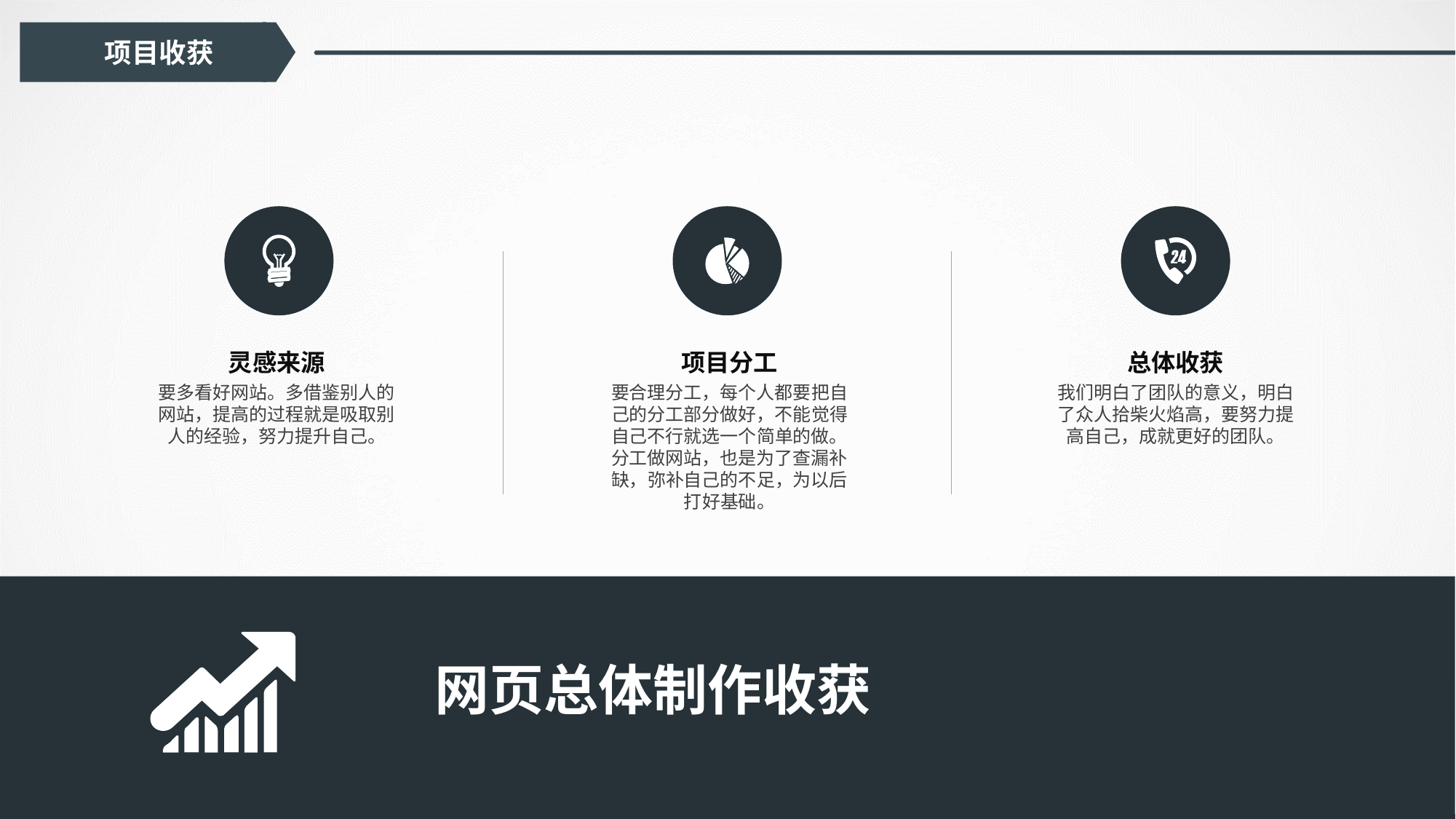

项目收获

灵感来源
要多看好网站。多借鉴别人的网站，提高的过程就是吸取别人的经验，努力提升自己。
项目分工
要合理分工，每个人都要把自己的分工部分做好，不能觉得自己不行就选一个简单的做。
分工做网站，也是为了查漏补缺，弥补自己的不足，为以后打好基础。

我们明白了团队的意义，明白了众人拾柴火焰高，要努力提高自己，成就更好的团队。
总体收获

        网页总体制作收获